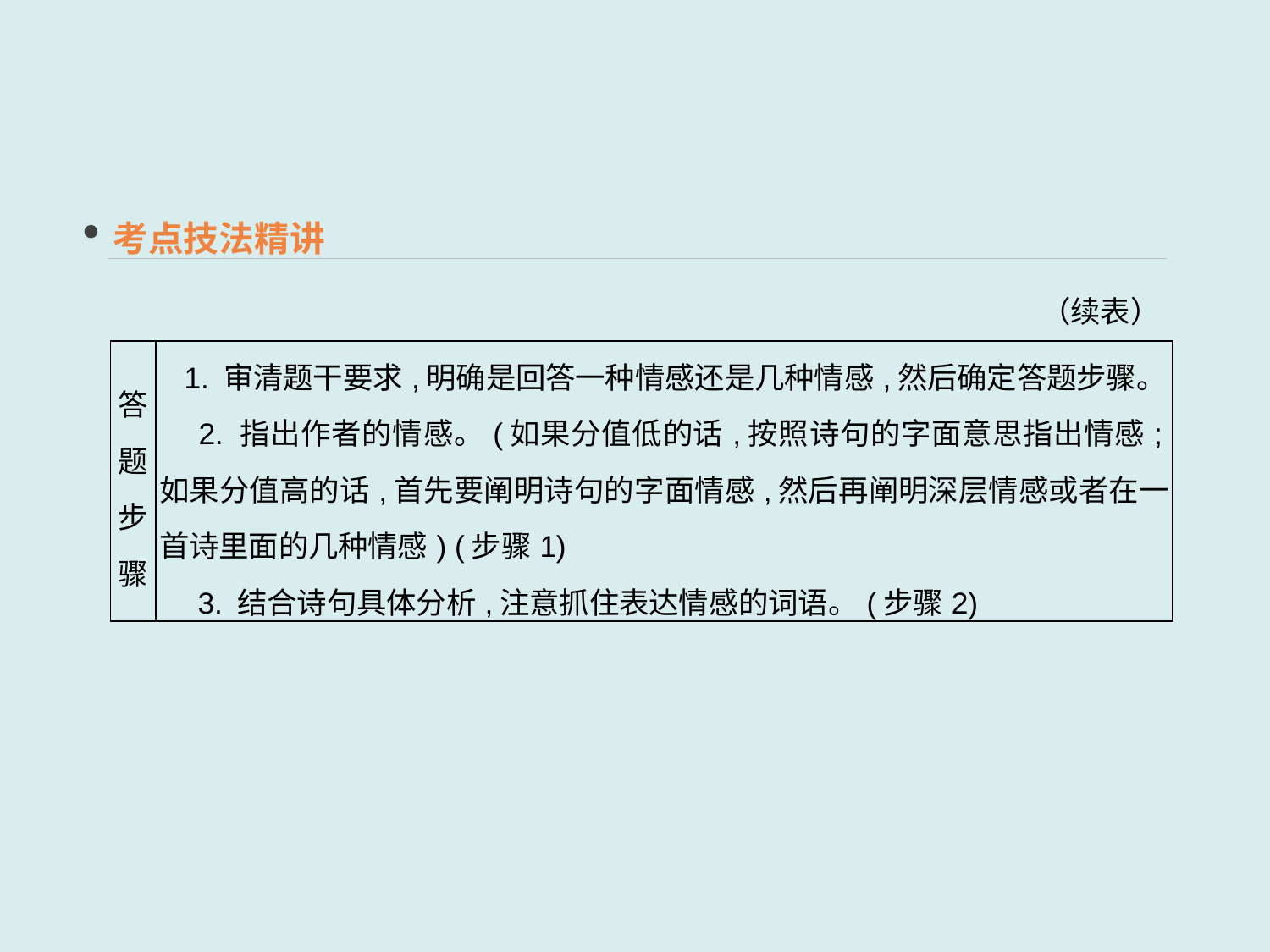

考点技法精讲

（续表）
| 答题步骤 | 1. 审清题干要求,明确是回答一种情感还是几种情感,然后确定答题步骤。 　2. 指出作者的情感。(如果分值低的话,按照诗句的字面意思指出情感;如果分值高的话,首先要阐明诗句的字面情感,然后再阐明深层情感或者在一首诗里面的几种情感) (步骤1) 　3. 结合诗句具体分析,注意抓住表达情感的词语。(步骤2) |
| --- | --- |